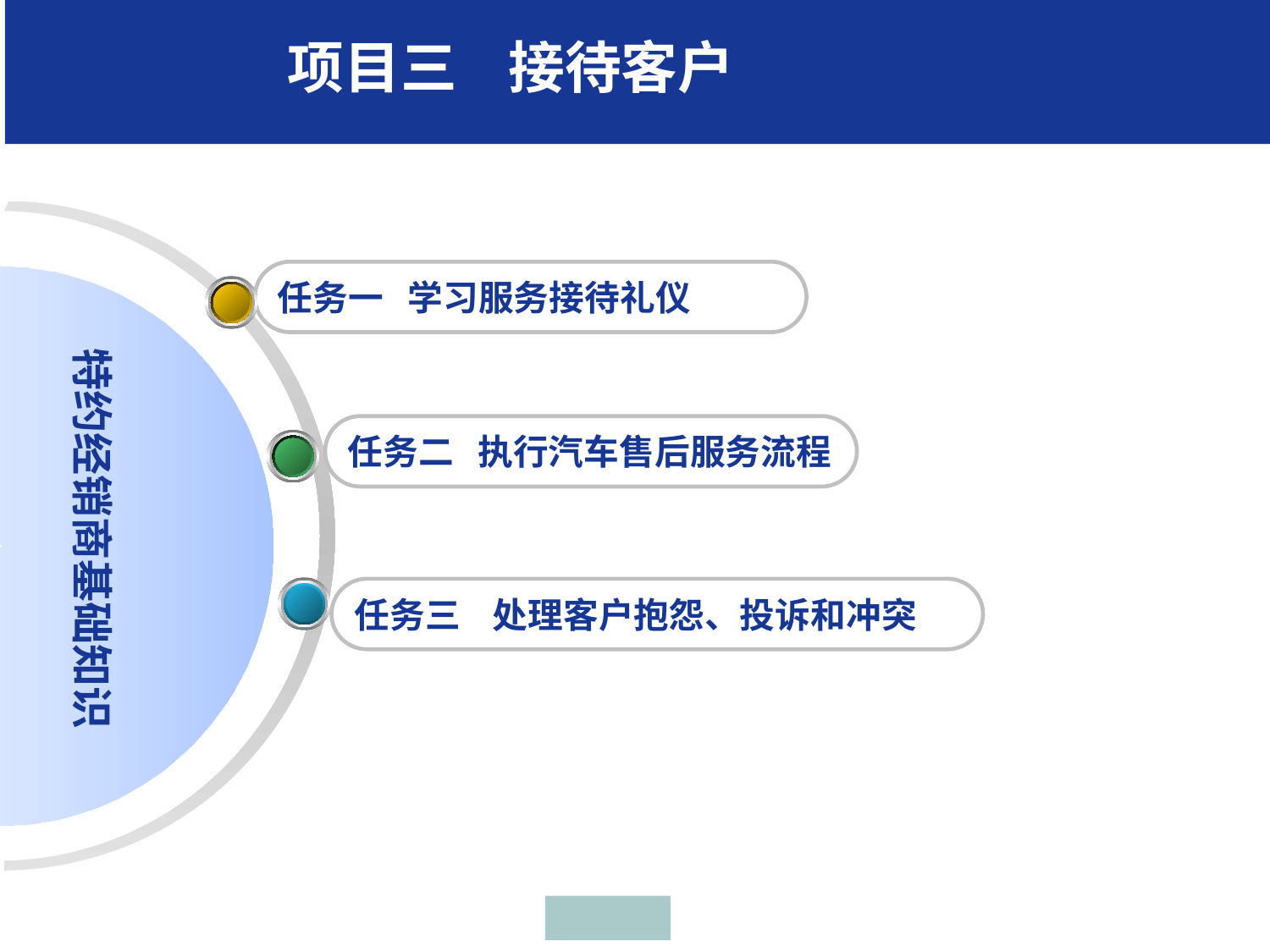

项目三    接待客户

任务一   学习服务接待礼仪

特约经销商基础知识
任务二   执行汽车售后服务流程

任务三    处理客户抱怨、投诉和冲突
2